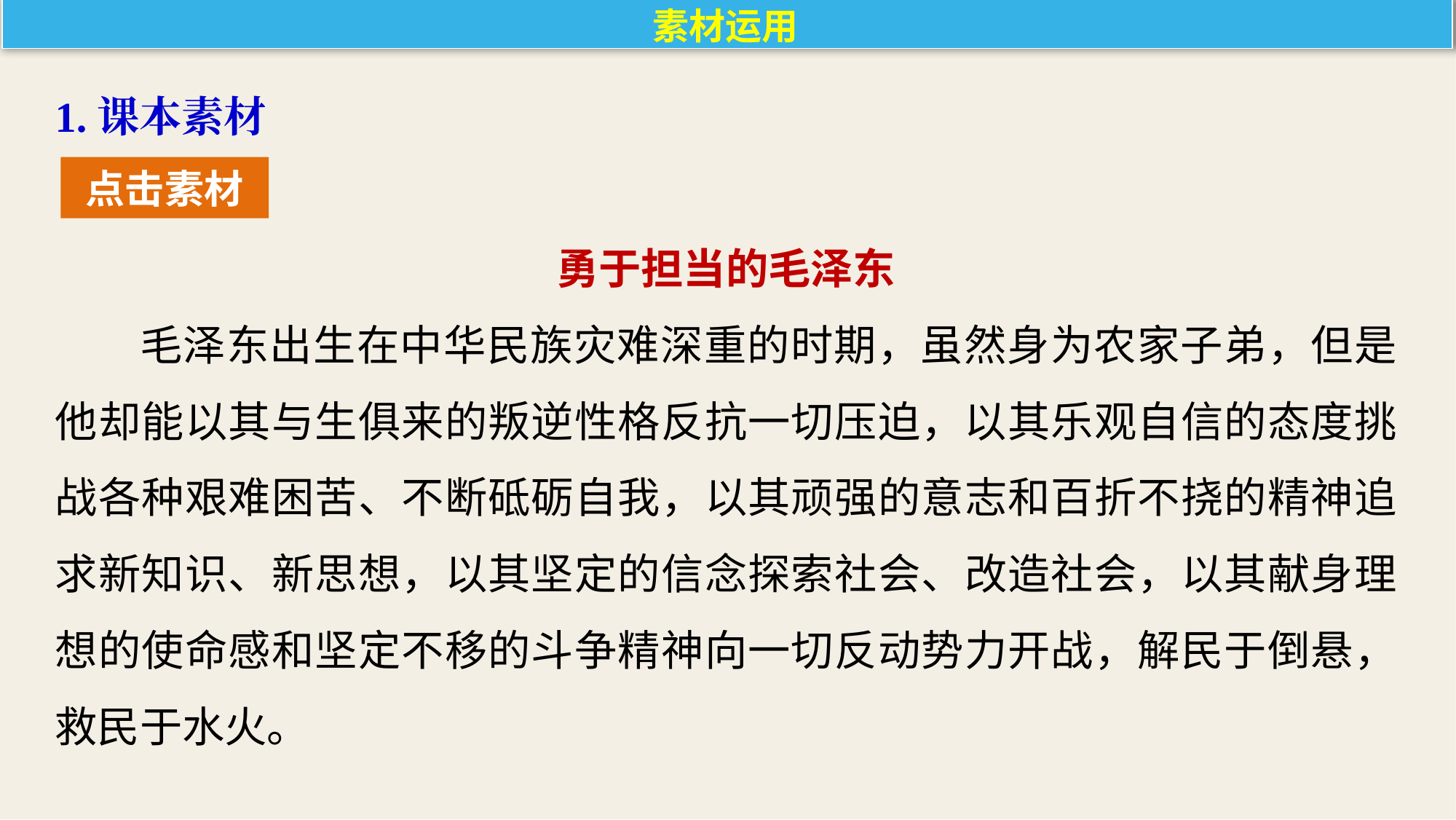

素材运用
1.课本素材
点击素材
勇于担当的毛泽东
毛泽东出生在中华民族灾难深重的时期，虽然身为农家子弟，但是他却能以其与生俱来的叛逆性格反抗一切压迫，以其乐观自信的态度挑战各种艰难困苦、不断砥砺自我，以其顽强的意志和百折不挠的精神追求新知识、新思想，以其坚定的信念探索社会、改造社会，以其献身理想的使命感和坚定不移的斗争精神向一切反动势力开战，解民于倒悬，救民于水火。